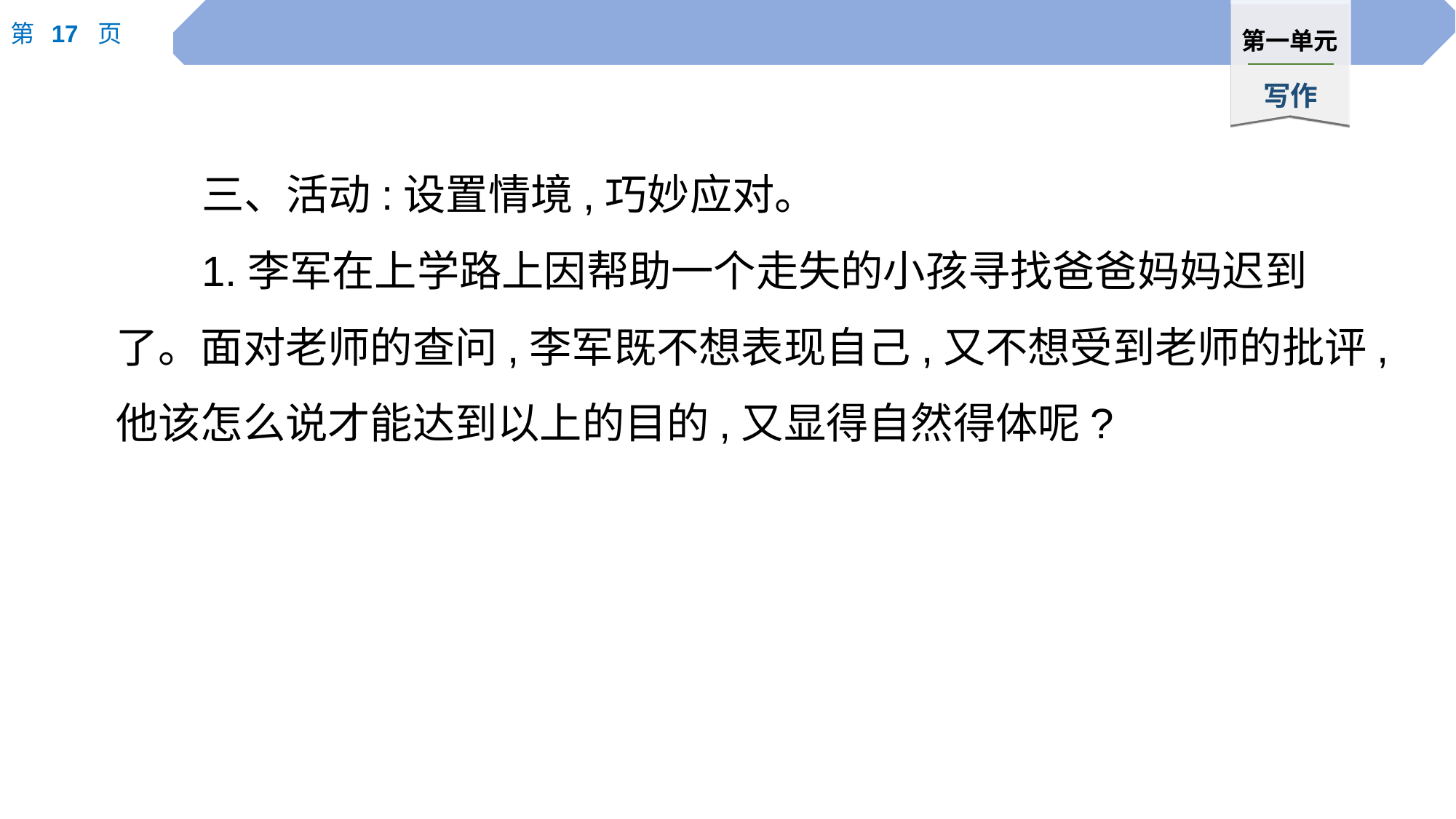

三、活动:设置情境,巧妙应对。
1.李军在上学路上因帮助一个走失的小孩寻找爸爸妈妈迟到了。面对老师的查问,李军既不想表现自己,又不想受到老师的批评,他该怎么说才能达到以上的目的,又显得自然得体呢?